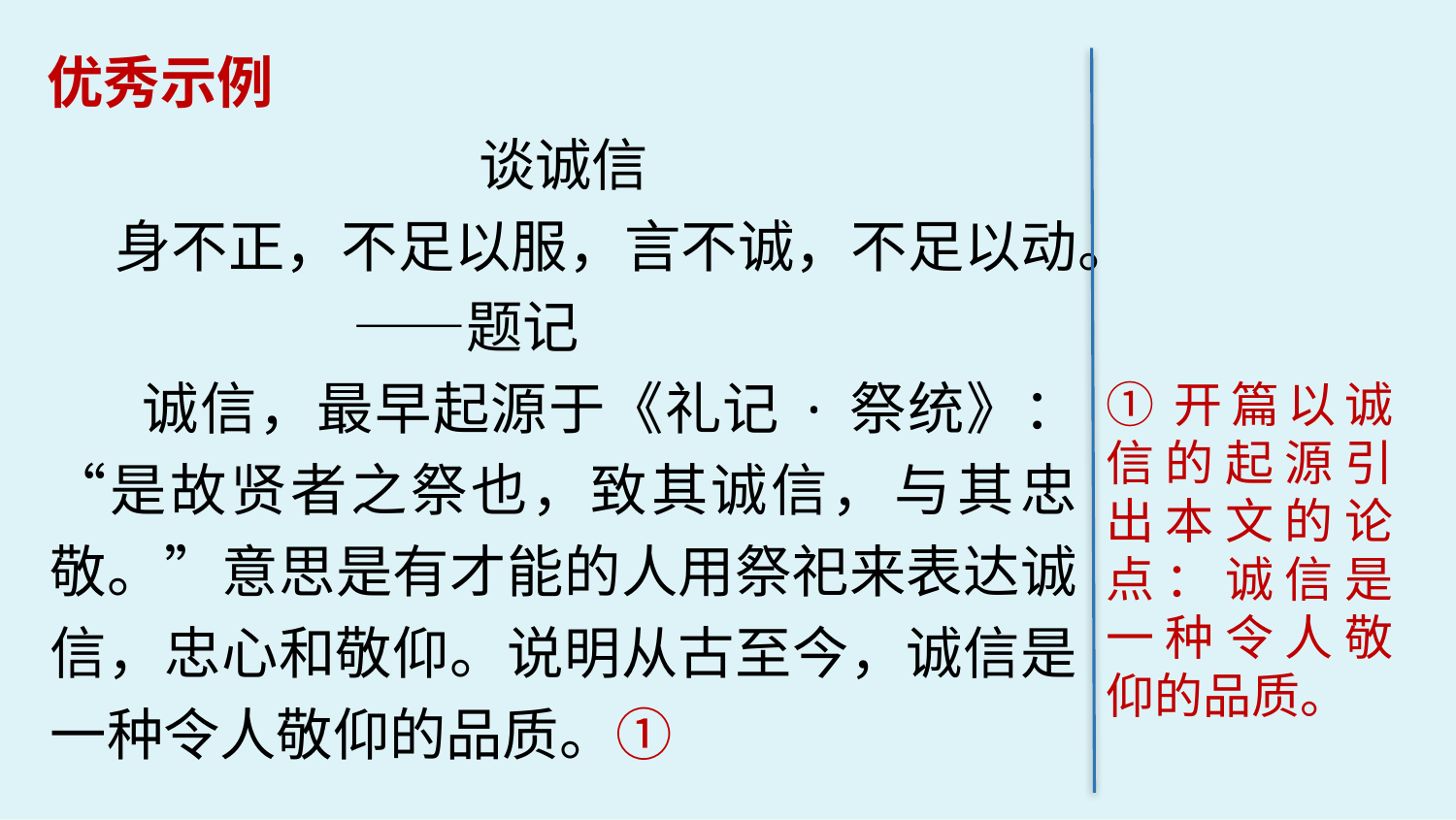

优秀示例
谈诚信
    身不正，不足以服，言不诚，不足以动。                        ——题记
     诚信，最早起源于《礼记·祭统》：“是故贤者之祭也，致其诚信，与其忠敬。”意思是有才能的人用祭祀来表达诚信，忠心和敬仰。说明从古至今，诚信是一种令人敬仰的品质。①
①开篇以诚信的起源引出本文的论点：诚信是一种令人敬仰的品质。